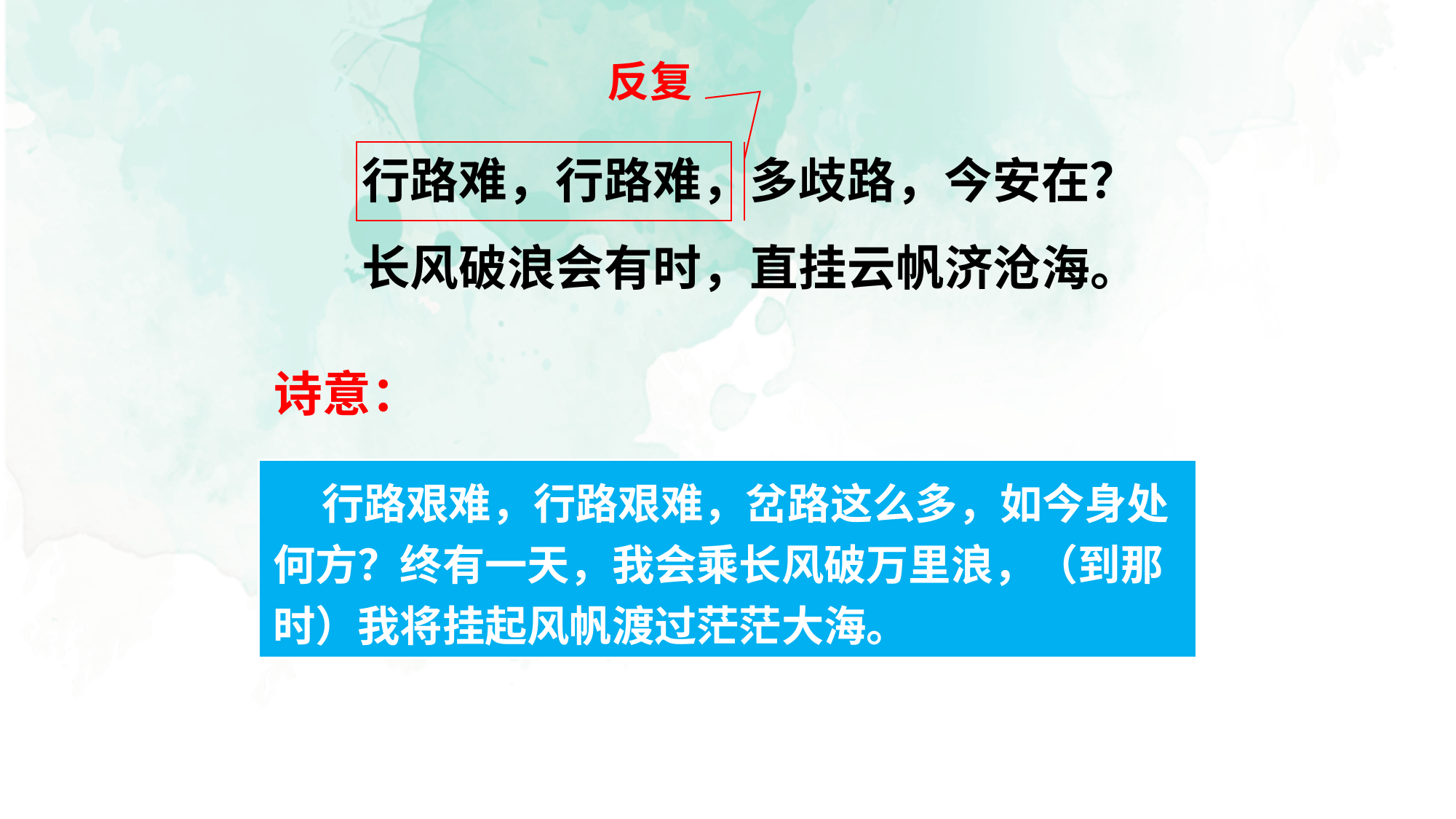

反复

行路难，行路难，多歧路，今安在？
长风破浪会有时，直挂云帆济沧海。
诗意：
    行路艰难，行路艰难，岔路这么多，如今身处何方？终有一天，我会乘长风破万里浪，（到那时）我将挂起风帆渡过茫茫大海。